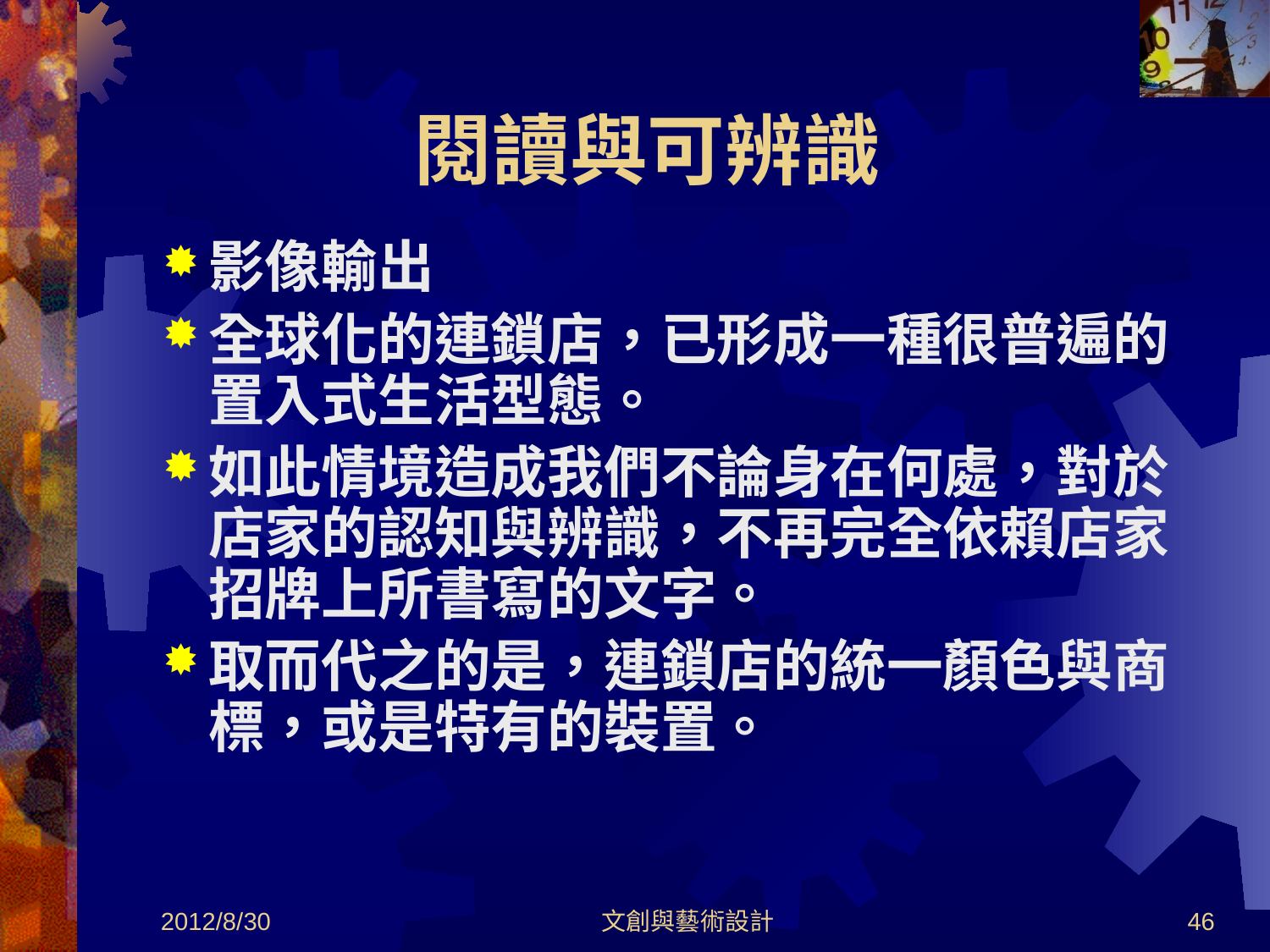

# 閱讀與可辨識
影像輸出
全球化的連鎖店，已形成一種很普遍的置入式生活型態。
如此情境造成我們不論身在何處，對於店家的認知與辨識，不再完全依賴店家招牌上所書寫的文字。
取而代之的是，連鎖店的統一顏色與商標，或是特有的裝置。
2012/8/30
文創與藝術設計
46